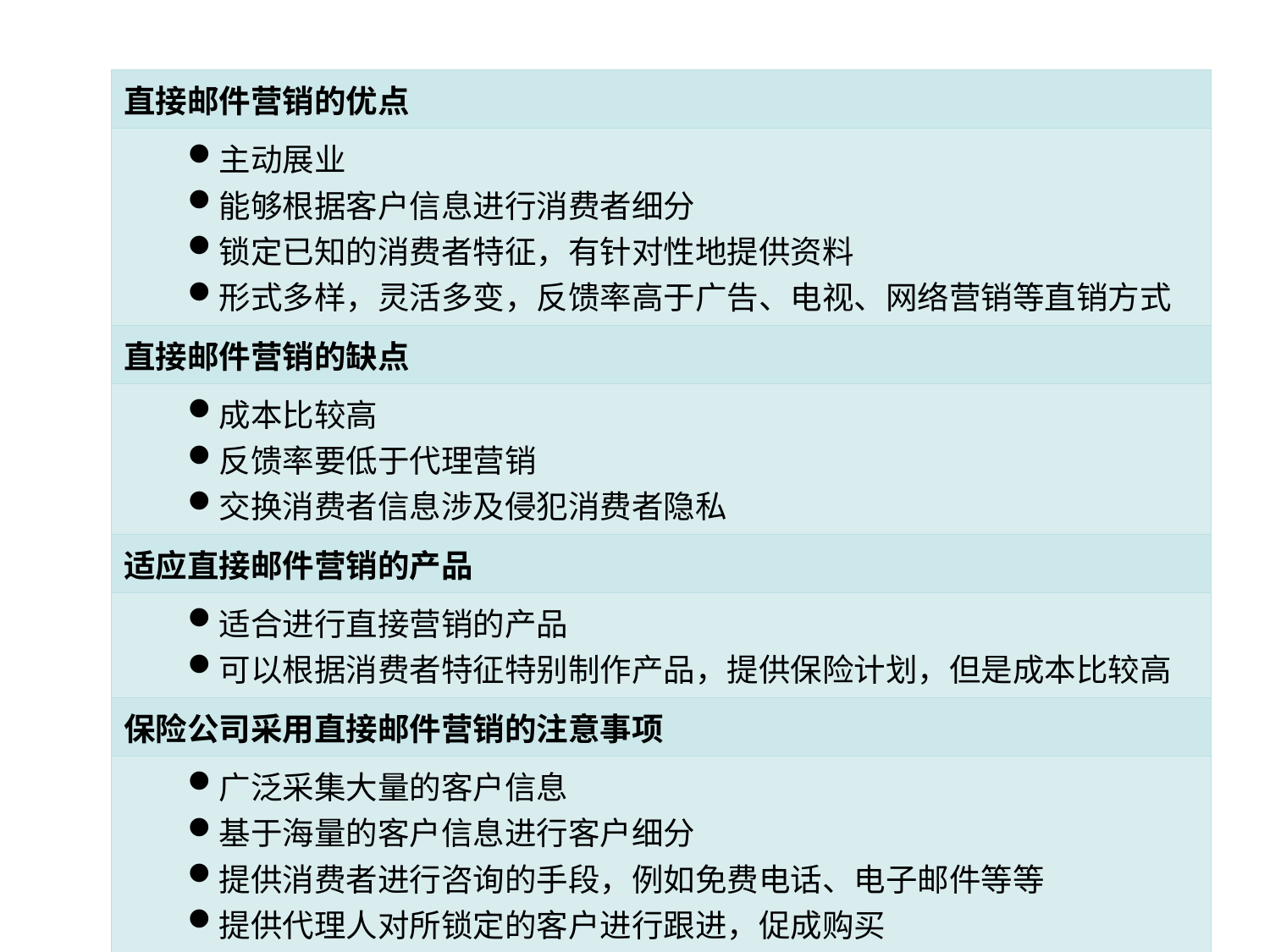

| 直接邮件营销的优点 |
| --- |
| 主动展业 能够根据客户信息进行消费者细分 锁定已知的消费者特征，有针对性地提供资料 形式多样，灵活多变，反馈率高于广告、电视、网络营销等直销方式 |
| 直接邮件营销的缺点 |
| 成本比较高 反馈率要低于代理营销 交换消费者信息涉及侵犯消费者隐私 |
| 适应直接邮件营销的产品 |
| 适合进行直接营销的产品 可以根据消费者特征特别制作产品，提供保险计划，但是成本比较高 |
| 保险公司采用直接邮件营销的注意事项 |
| 广泛采集大量的客户信息 基于海量的客户信息进行客户细分 提供消费者进行咨询的手段，例如免费电话、电子邮件等等 提供代理人对所锁定的客户进行跟进，促成购买 大范围进行直接营销之前可以小范围地测试一下，考虑所付出的成本和得到的反馈是否相当 |